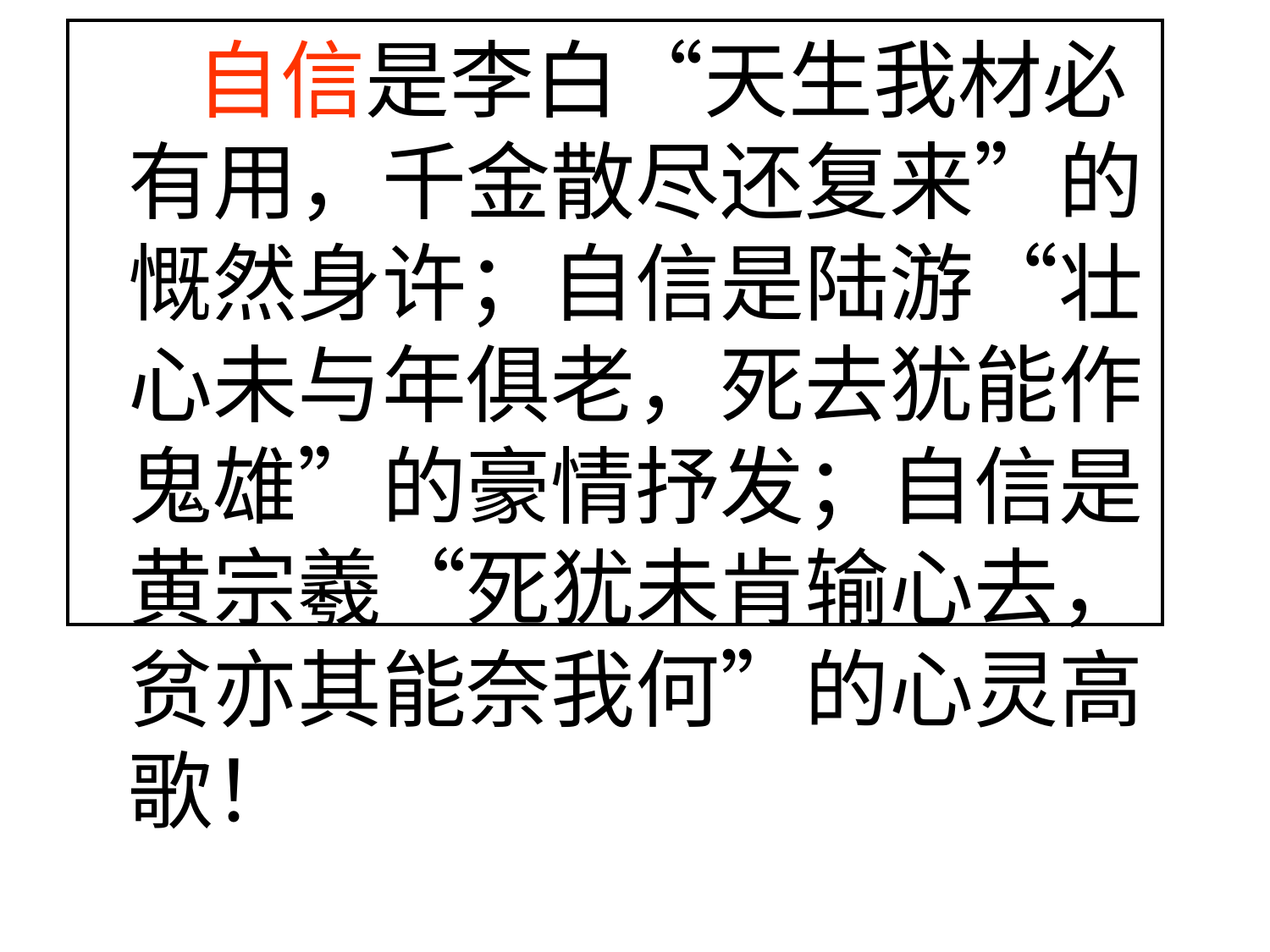

自信是李白“天生我材必有用，千金散尽还复来”的慨然身许；自信是陆游“壮心未与年俱老，死去犹能作鬼雄”的豪情抒发；自信是黄宗羲“死犹未肯输心去，贫亦其能奈我何”的心灵高歌！
#